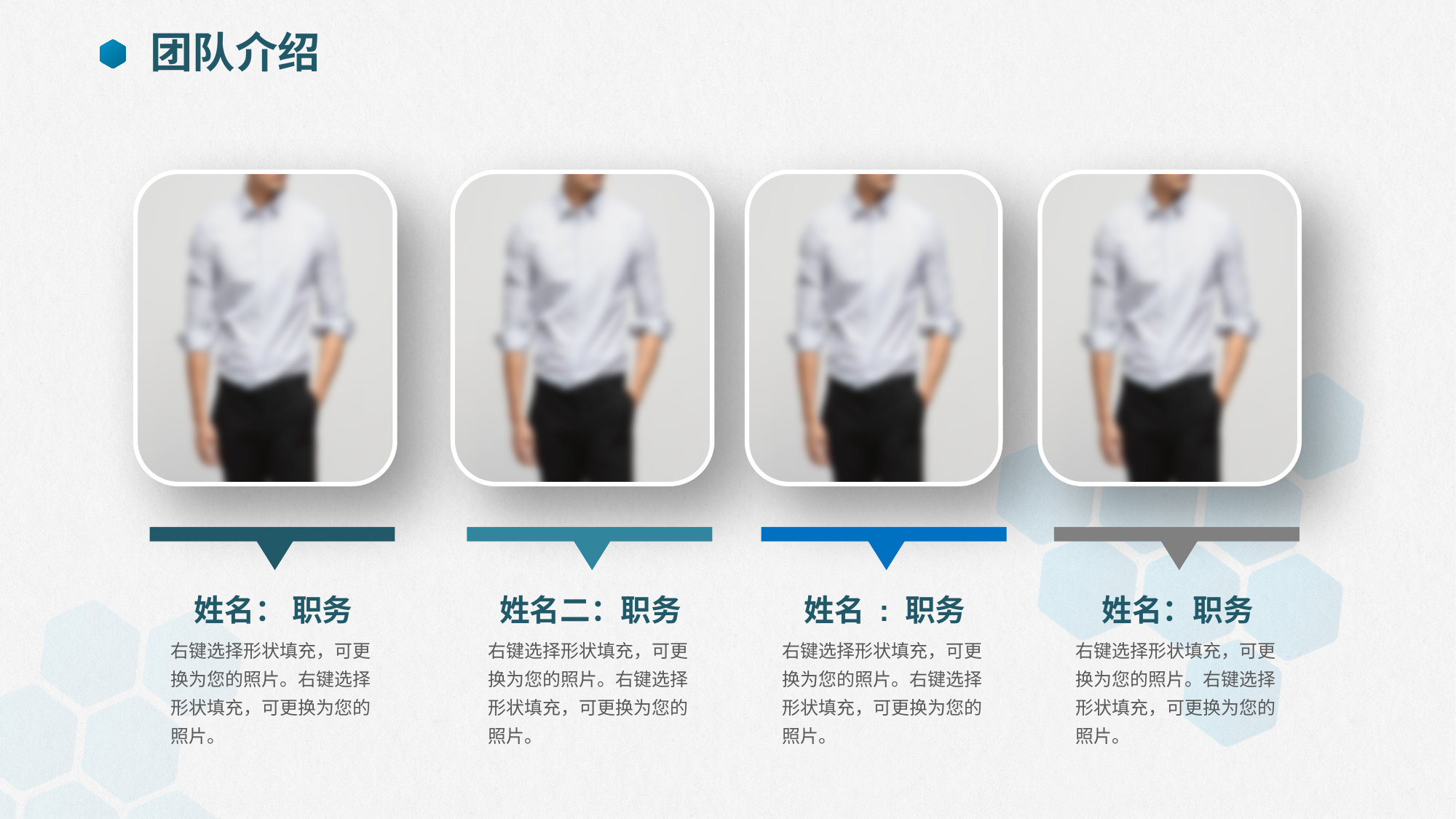

团队介绍

姓名：职务
右键选择形状填充，可更换为您的照片。右键选择形状填充，可更换为您的照片。
姓名二：职务
右键选择形状填充，可更换为您的照片。右键选择形状填充，可更换为您的照片。
姓名： 职务
右键选择形状填充，可更换为您的照片。右键选择形状填充，可更换为您的照片。

姓名 : 职务
右键选择形状填充，可更换为您的照片。右键选择形状填充，可更换为您的照片。